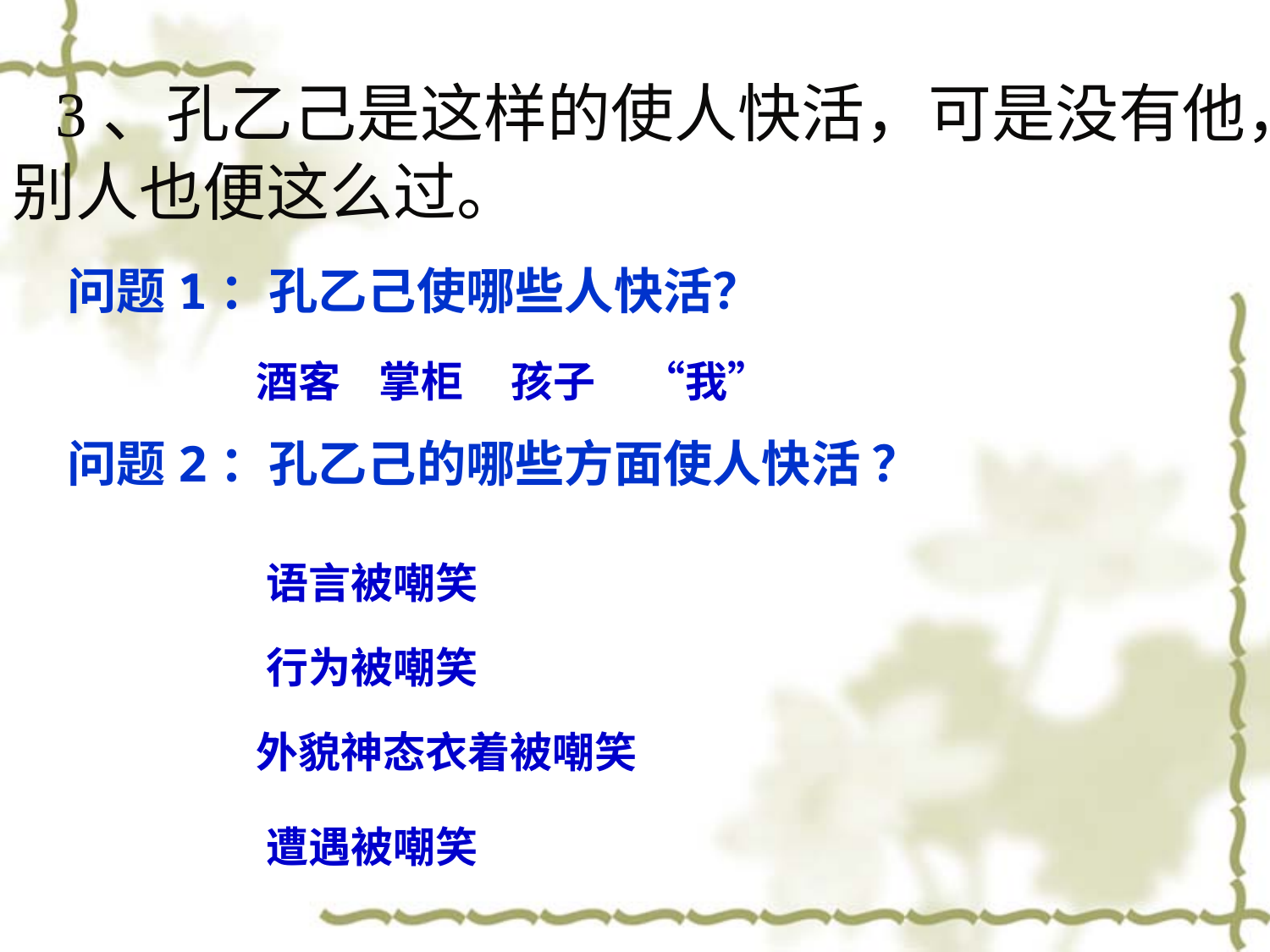

3、孔乙己是这样的使人快活，可是没有他，别人也便这么过。
问题1：孔乙己使哪些人快活？
酒客    掌柜     孩子     “我”
问题2：孔乙己的哪些方面使人快活 ？
语言被嘲笑
行为被嘲笑
外貌神态衣着被嘲笑
遭遇被嘲笑